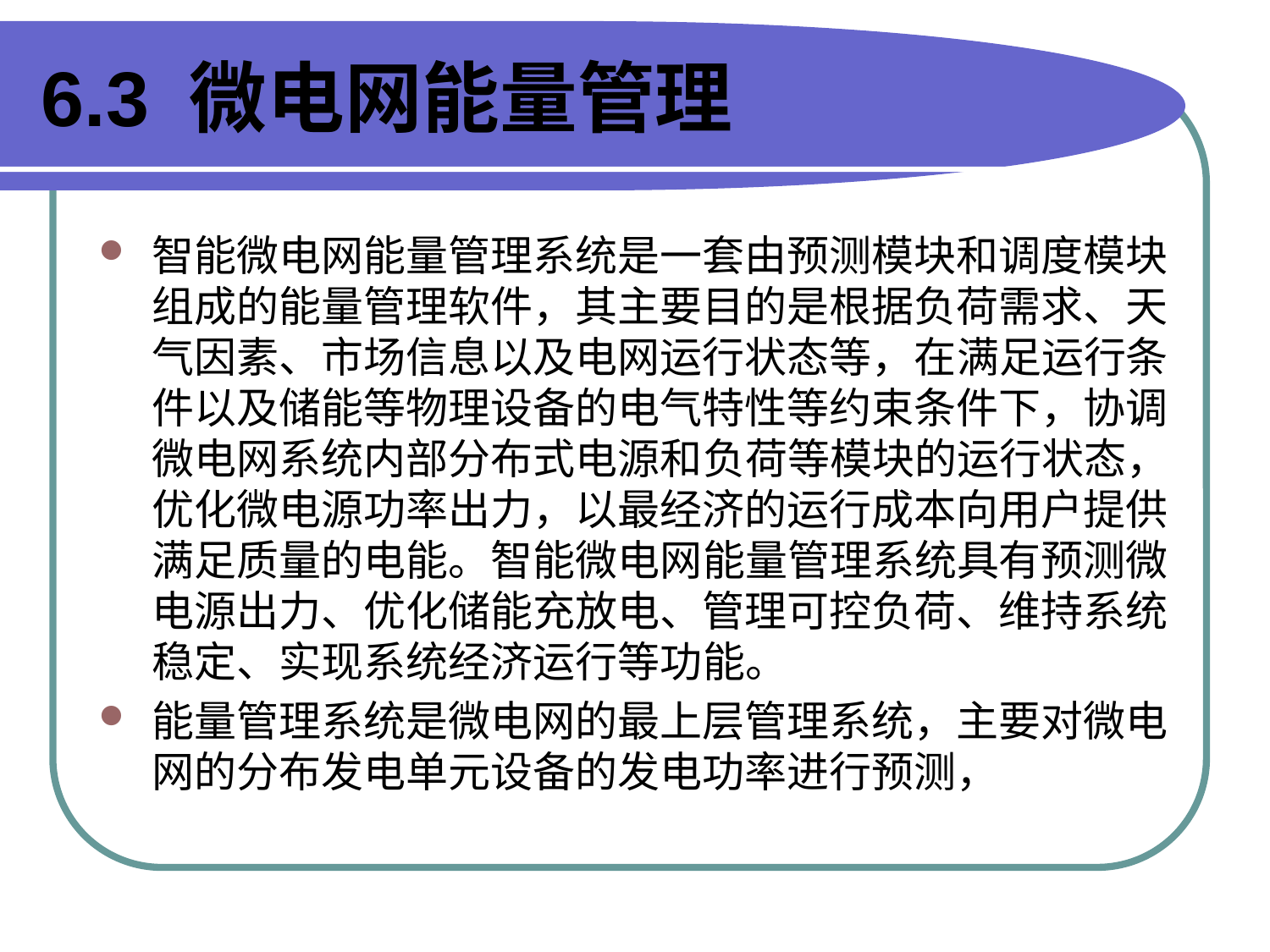

# 6.3 微电网能量管理
智能微电网能量管理系统是一套由预测模块和调度模块组成的能量管理软件，其主要目的是根据负荷需求、天气因素、市场信息以及电网运行状态等，在满足运行条件以及储能等物理设备的电气特性等约束条件下，协调微电网系统内部分布式电源和负荷等模块的运行状态，优化微电源功率出力，以最经济的运行成本向用户提供满足质量的电能。智能微电网能量管理系统具有预测微电源出力、优化储能充放电、管理可控负荷、维持系统稳定、实现系统经济运行等功能。
能量管理系统是微电网的最上层管理系统，主要对微电网的分布发电单元设备的发电功率进行预测，
112